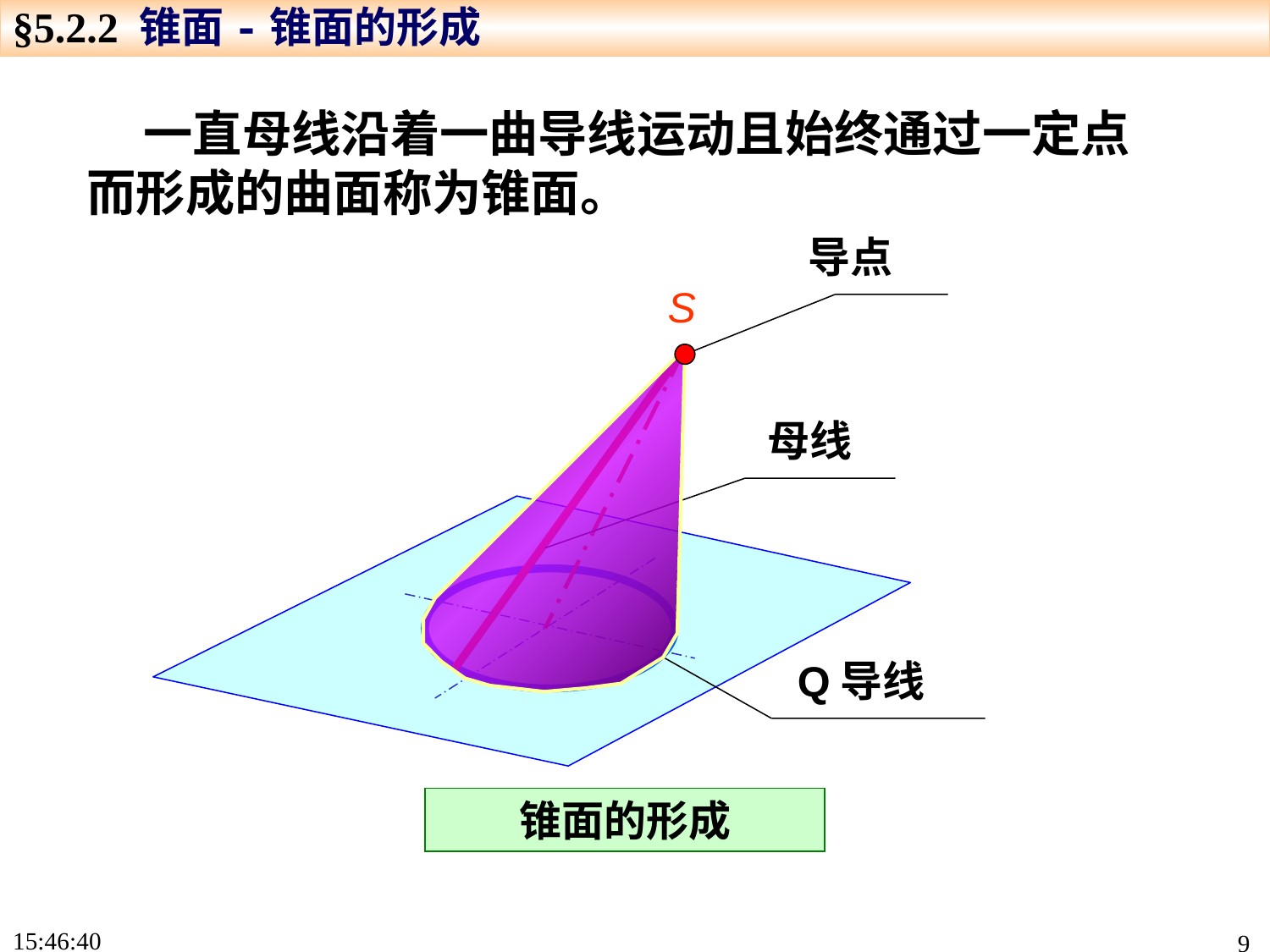

§5.2.2 锥面-锥面的形成
    一直母线沿着一曲导线运动且始终通过一定点而形成的曲面称为锥面。
导点

S

母线

Q导线

锥面的形成
15:46:40
9